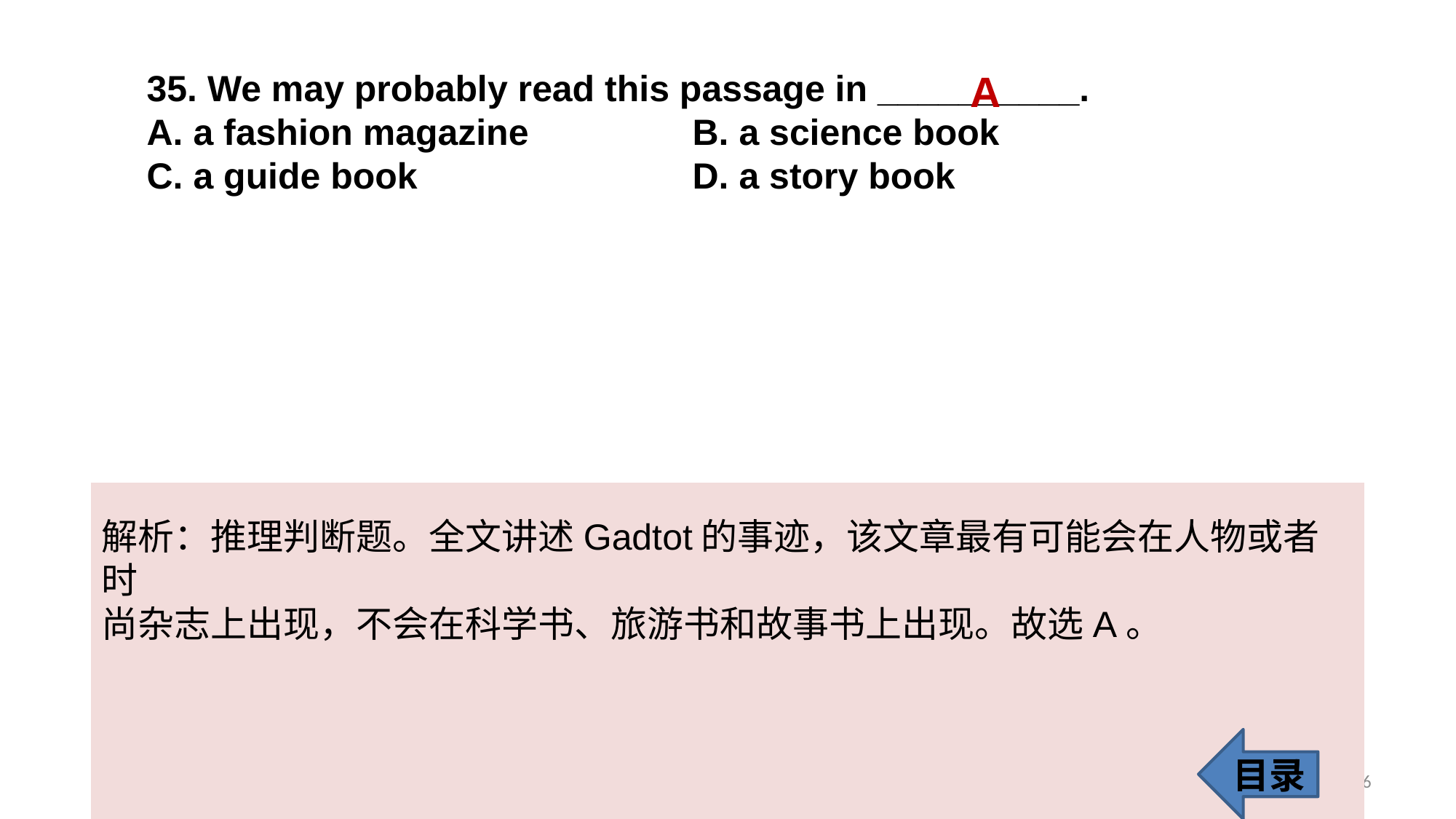

35. We may probably read this passage in __________.
A. a fashion magazine 		B. a science book
C. a guide book 			D. a story book
A

解析：推理判断题。全文讲述Gadtot的事迹，该文章最有可能会在人物或者时
尚杂志上出现，不会在科学书、旅游书和故事书上出现。故选A。
目录
36